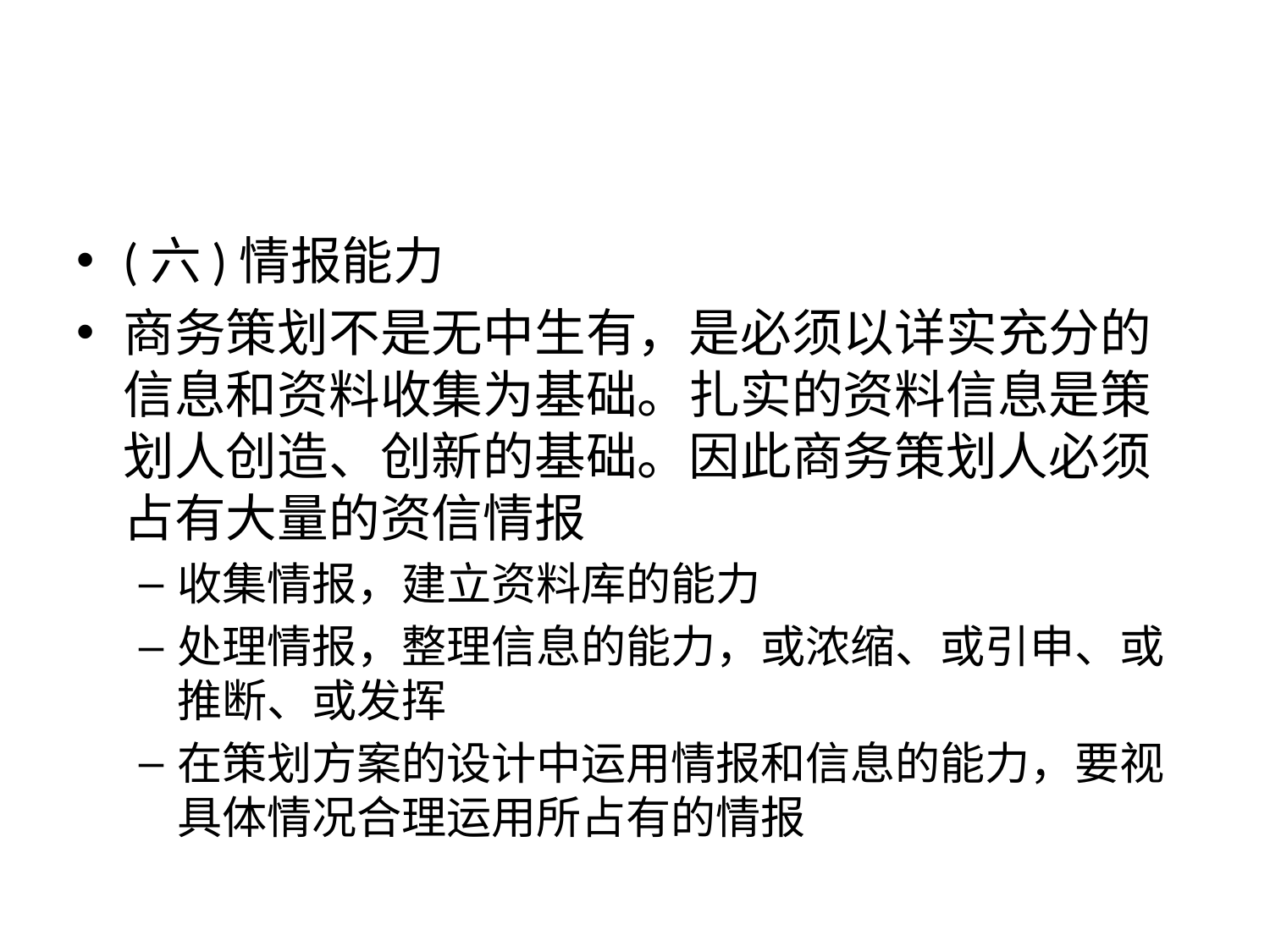

#
(六)情报能力
商务策划不是无中生有，是必须以详实充分的信息和资料收集为基础。扎实的资料信息是策划人创造、创新的基础。因此商务策划人必须占有大量的资信情报
收集情报，建立资料库的能力
处理情报，整理信息的能力，或浓缩、或引申、或推断、或发挥
在策划方案的设计中运用情报和信息的能力，要视具体情况合理运用所占有的情报